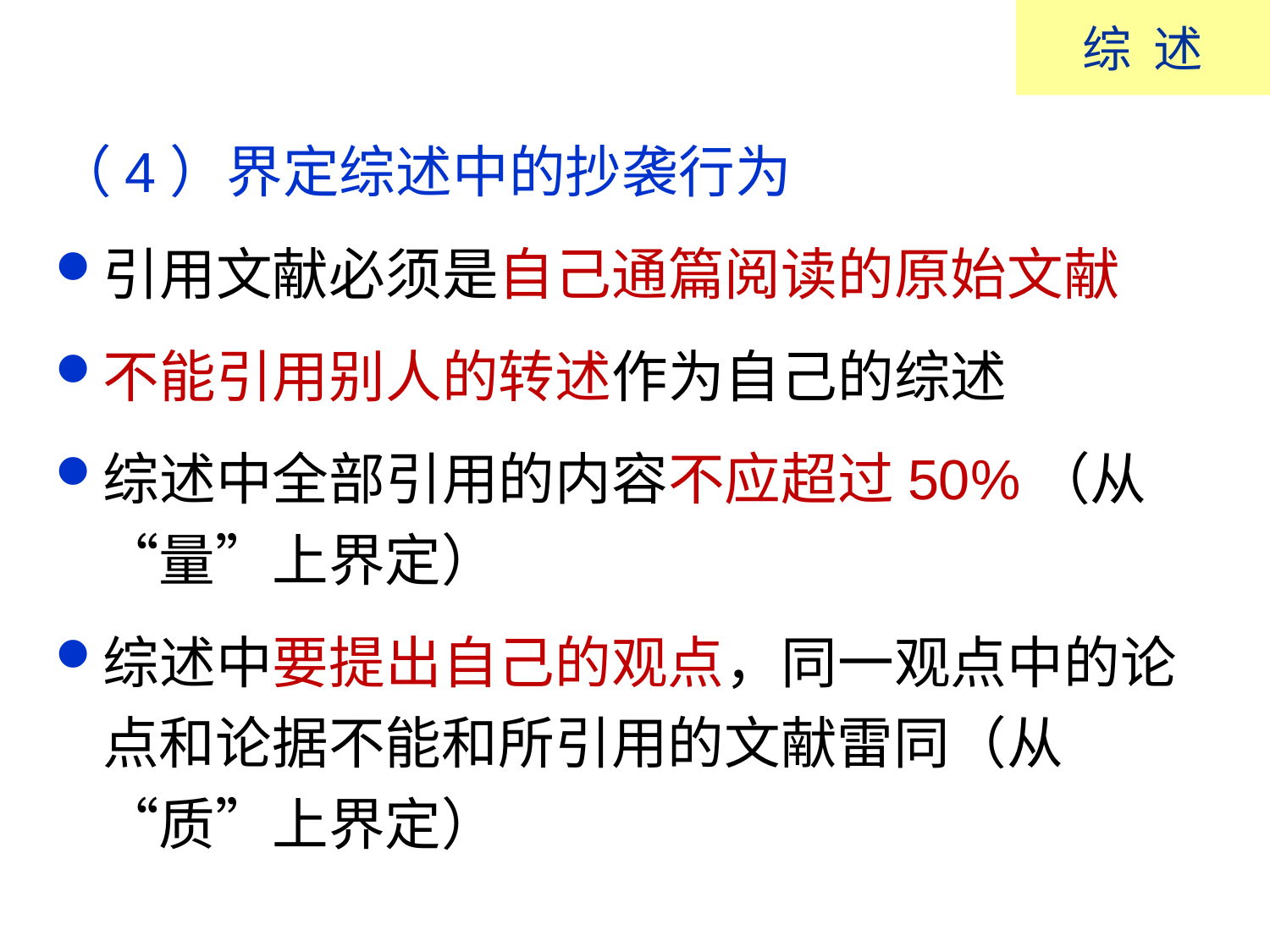

综  述
（4）界定综述中的抄袭行为
引用文献必须是自己通篇阅读的原始文献
不能引用别人的转述作为自己的综述
综述中全部引用的内容不应超过50%（从“量”上界定）
综述中要提出自己的观点，同一观点中的论点和论据不能和所引用的文献雷同（从“质”上界定）